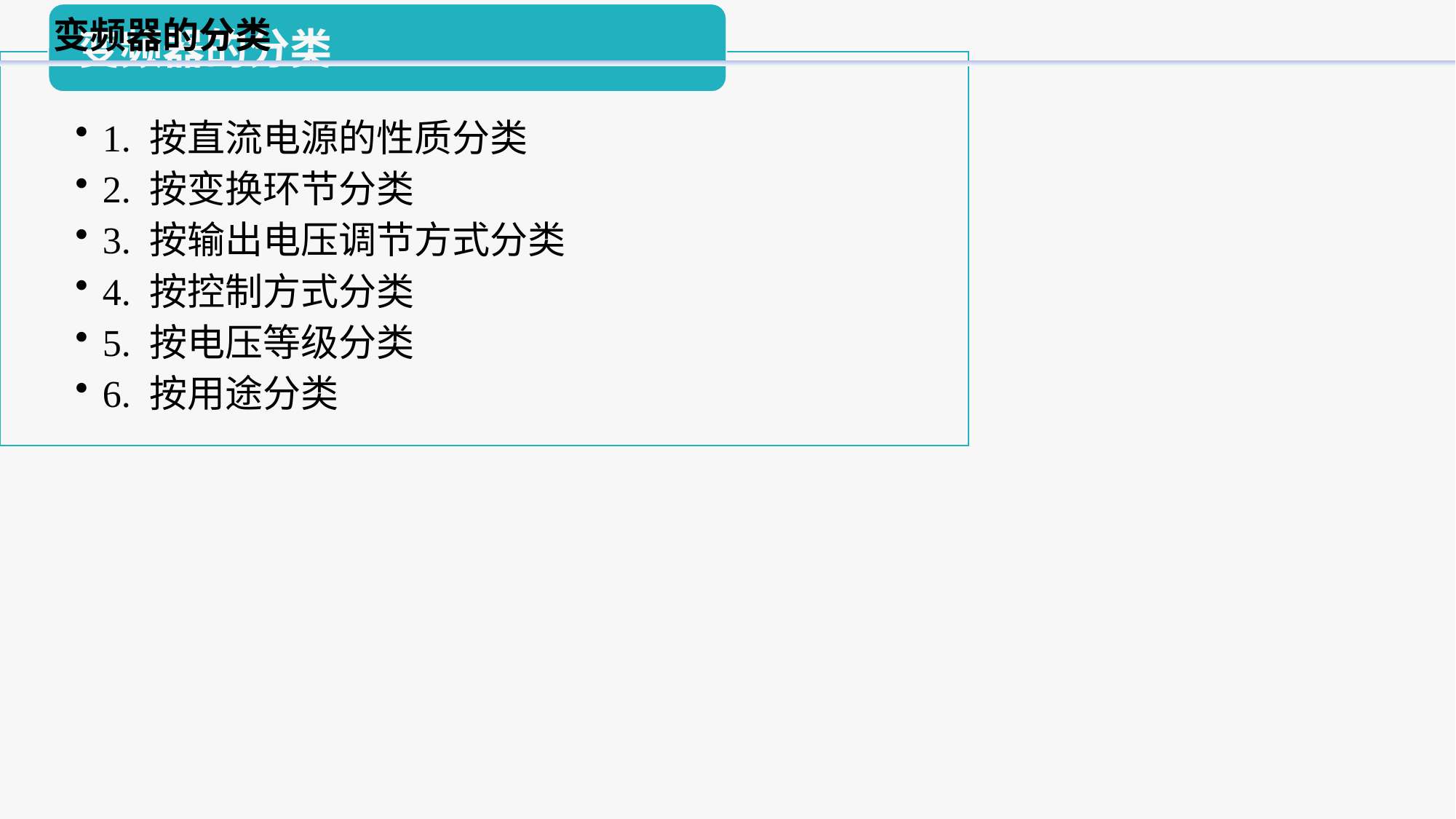

变频器的分类

1. 按直流电源的性质分类
2. 按变换环节分类
3. 按输出电压调节方式分类
4. 按控制方式分类
5. 按电压等级分类
6. 按用途分类
变频器的分类